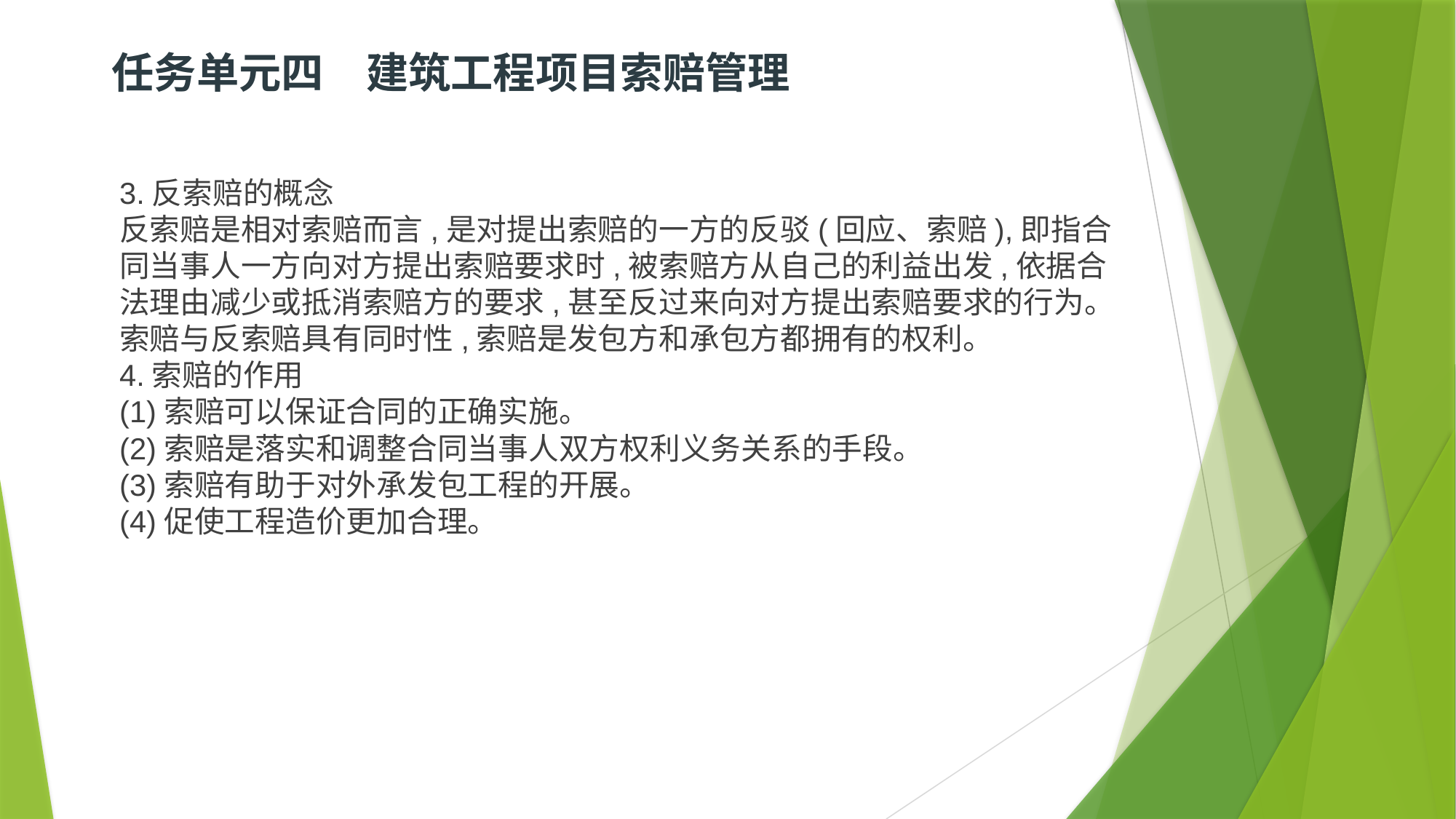

# 任务单元四　建筑工程项目索赔管理
3.反索赔的概念
反索赔是相对索赔而言,是对提出索赔的一方的反驳(回应、索赔),即指合同当事人一方向对方提出索赔要求时,被索赔方从自己的利益出发,依据合法理由减少或抵消索赔方的要求,甚至反过来向对方提出索赔要求的行为。
索赔与反索赔具有同时性,索赔是发包方和承包方都拥有的权利。
4.索赔的作用
(1)索赔可以保证合同的正确实施。
(2)索赔是落实和调整合同当事人双方权利义务关系的手段。
(3)索赔有助于对外承发包工程的开展。
(4)促使工程造价更加合理。